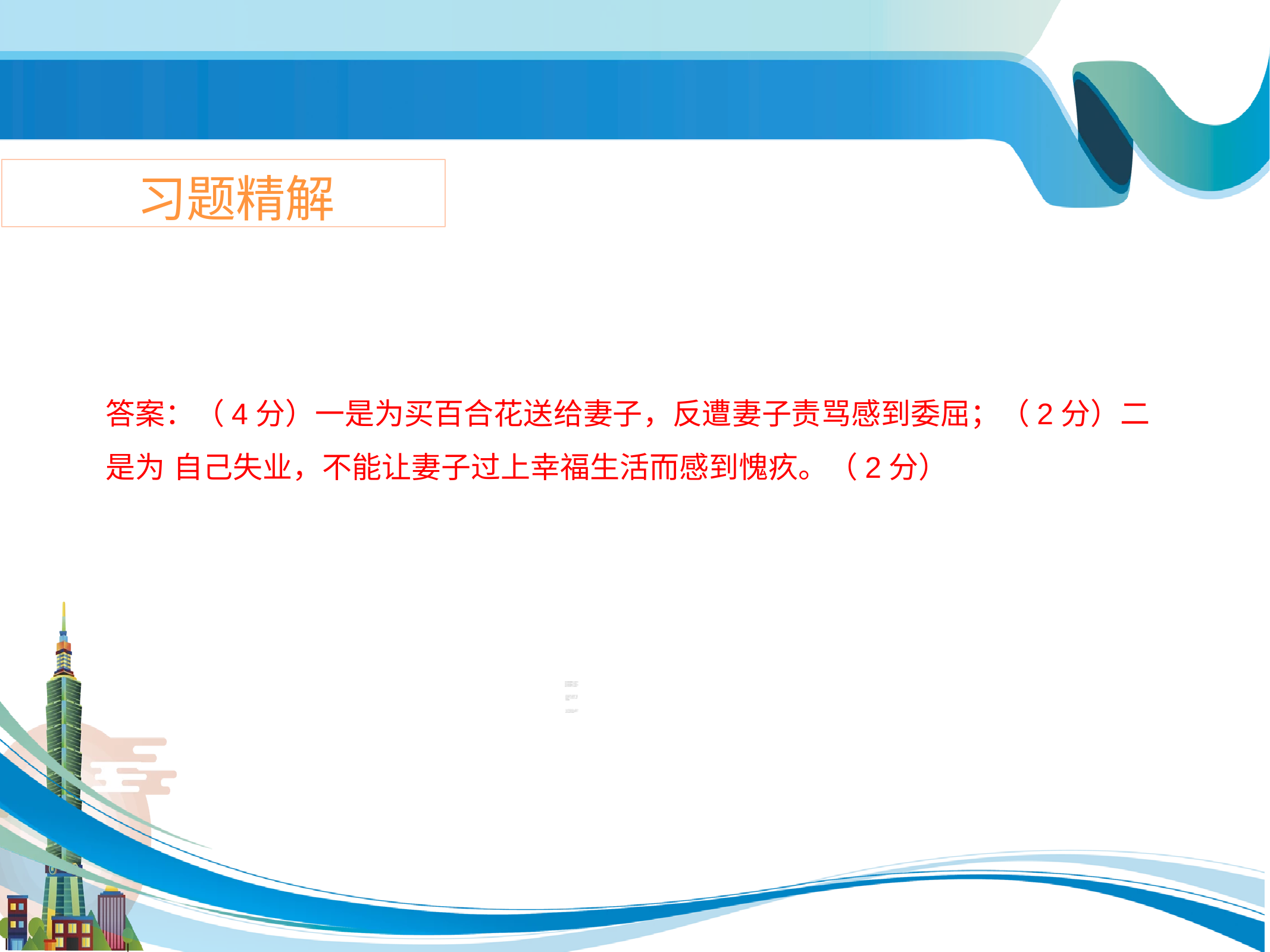

习题精解
答案：（4分）一是为买百合花送给妻子，反遭妻子责骂感到委屈；（2分）二是为 自己失业，不能让妻子过上幸福生活而感到愧疚。（2分）